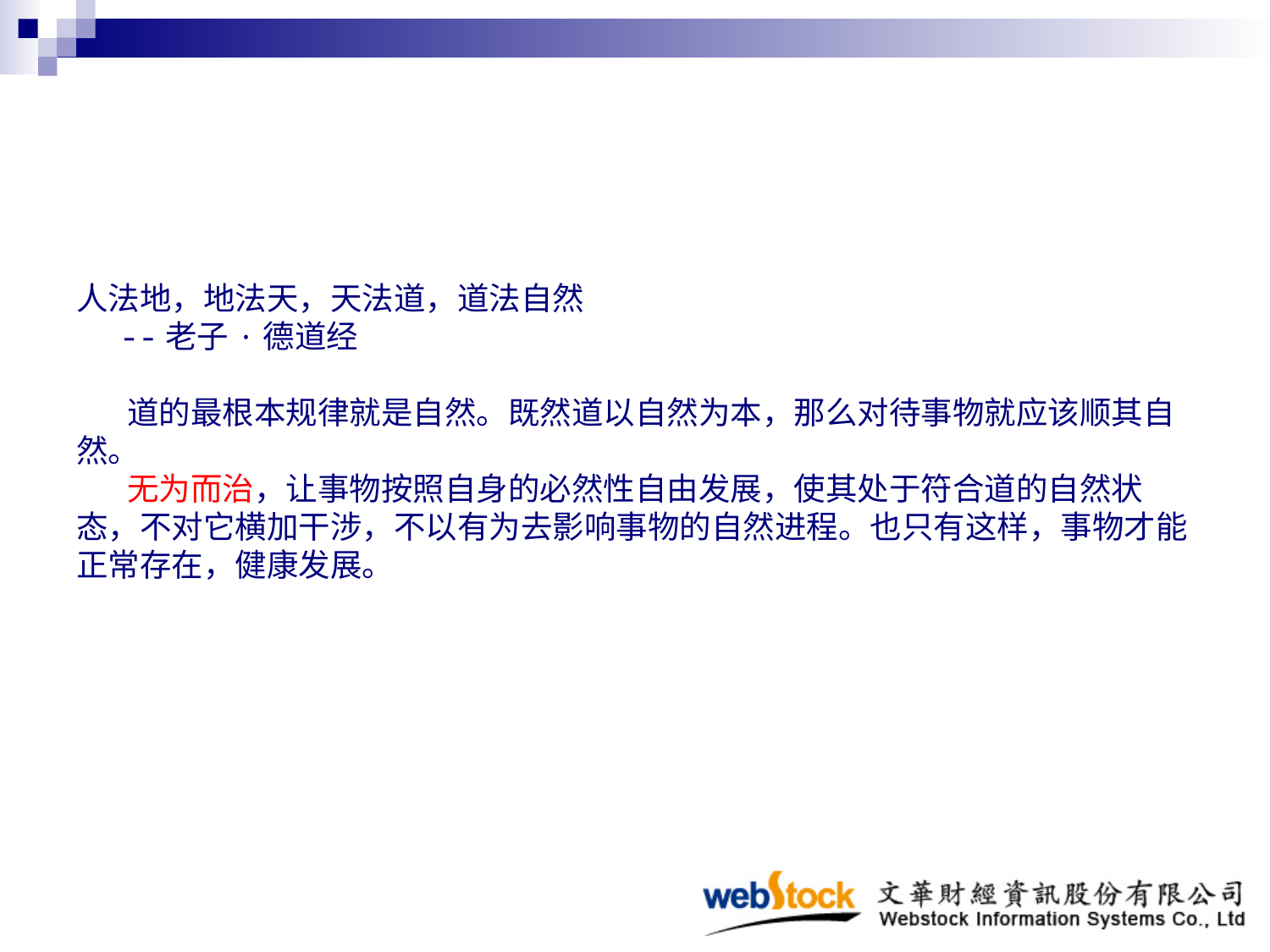

人法地，地法天，天法道，道法自然                                                                                          --老子·德道经

      道的最根本规律就是自然。既然道以自然为本，那么对待事物就应该顺其自然。
      无为而治，让事物按照自身的必然性自由发展，使其处于符合道的自然状态，不对它横加干涉，不以有为去影响事物的自然进程。也只有这样，事物才能正常存在，健康发展。